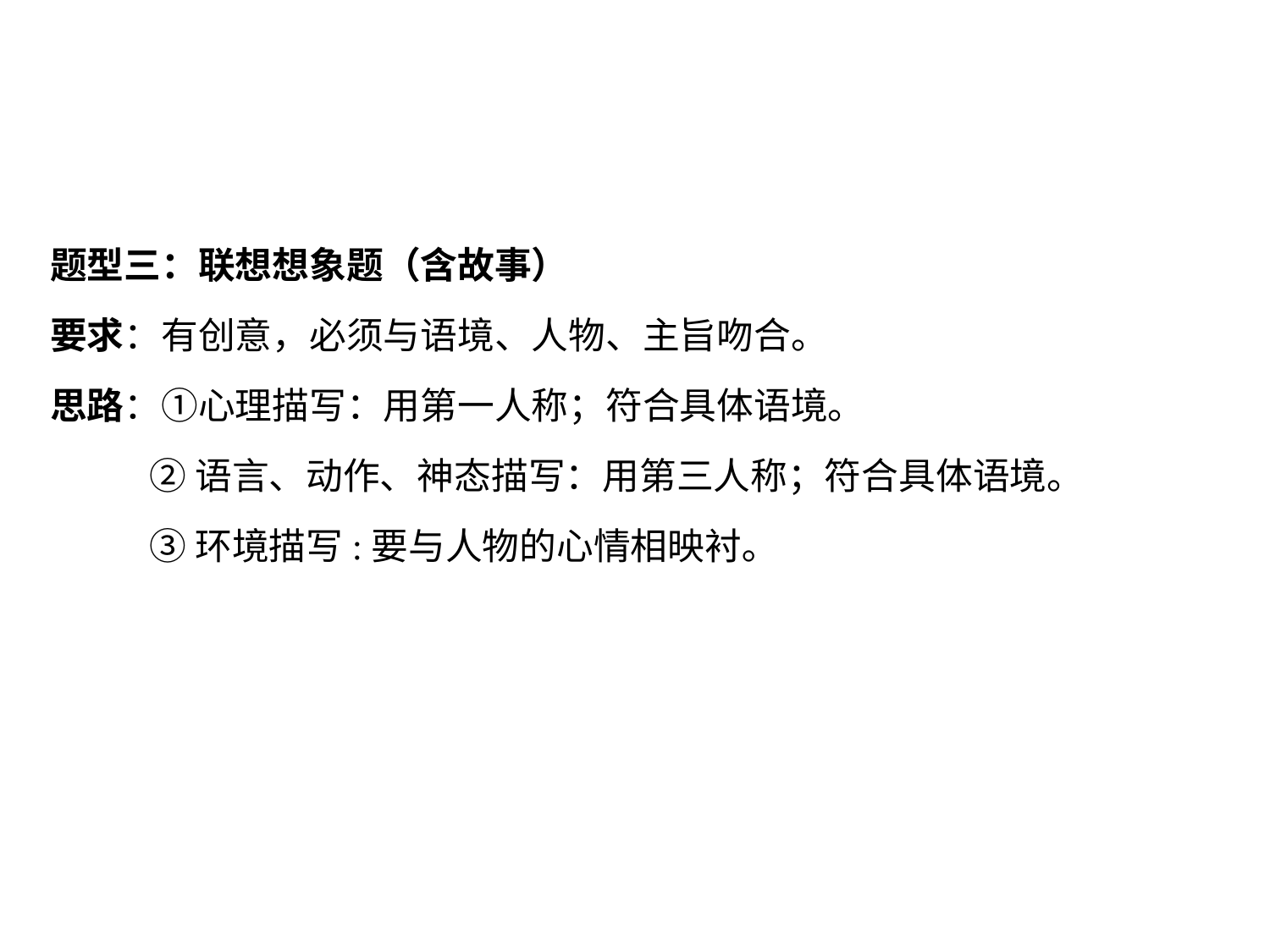

题型三：联想想象题（含故事）
要求：有创意，必须与语境、人物、主旨吻合。
思路：①心理描写：用第一人称；符合具体语境。
            ②语言、动作、神态描写：用第三人称；符合具体语境。
            ③环境描写:要与人物的心情相映衬｡